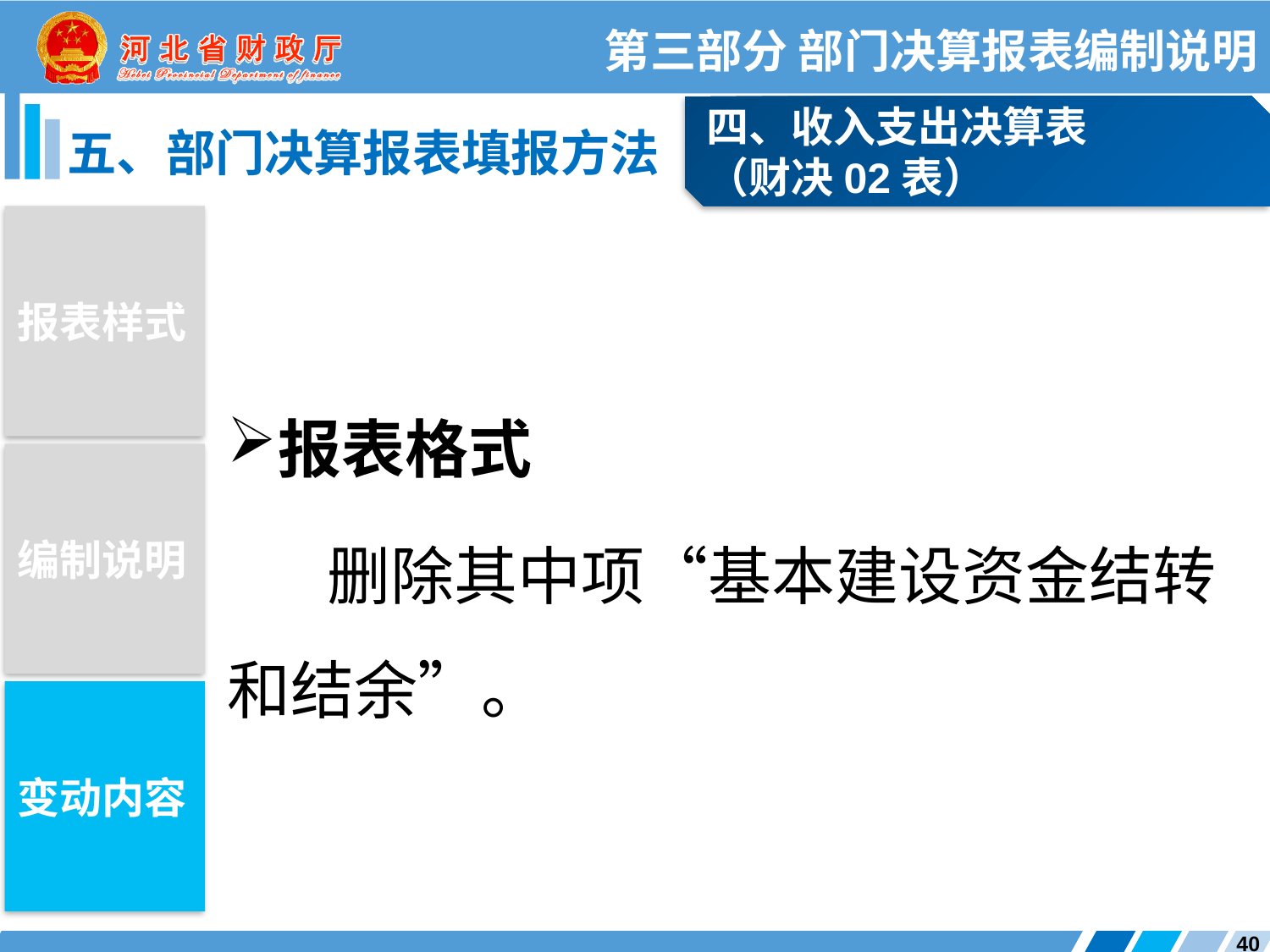

第三部分 部门决算报表编制说明
四、收入支出决算表
（财决02表）
五、部门决算报表填报方法
报表样式
报表格式
删除其中项“基本建设资金结转和结余”。
编制说明
变动内容
40